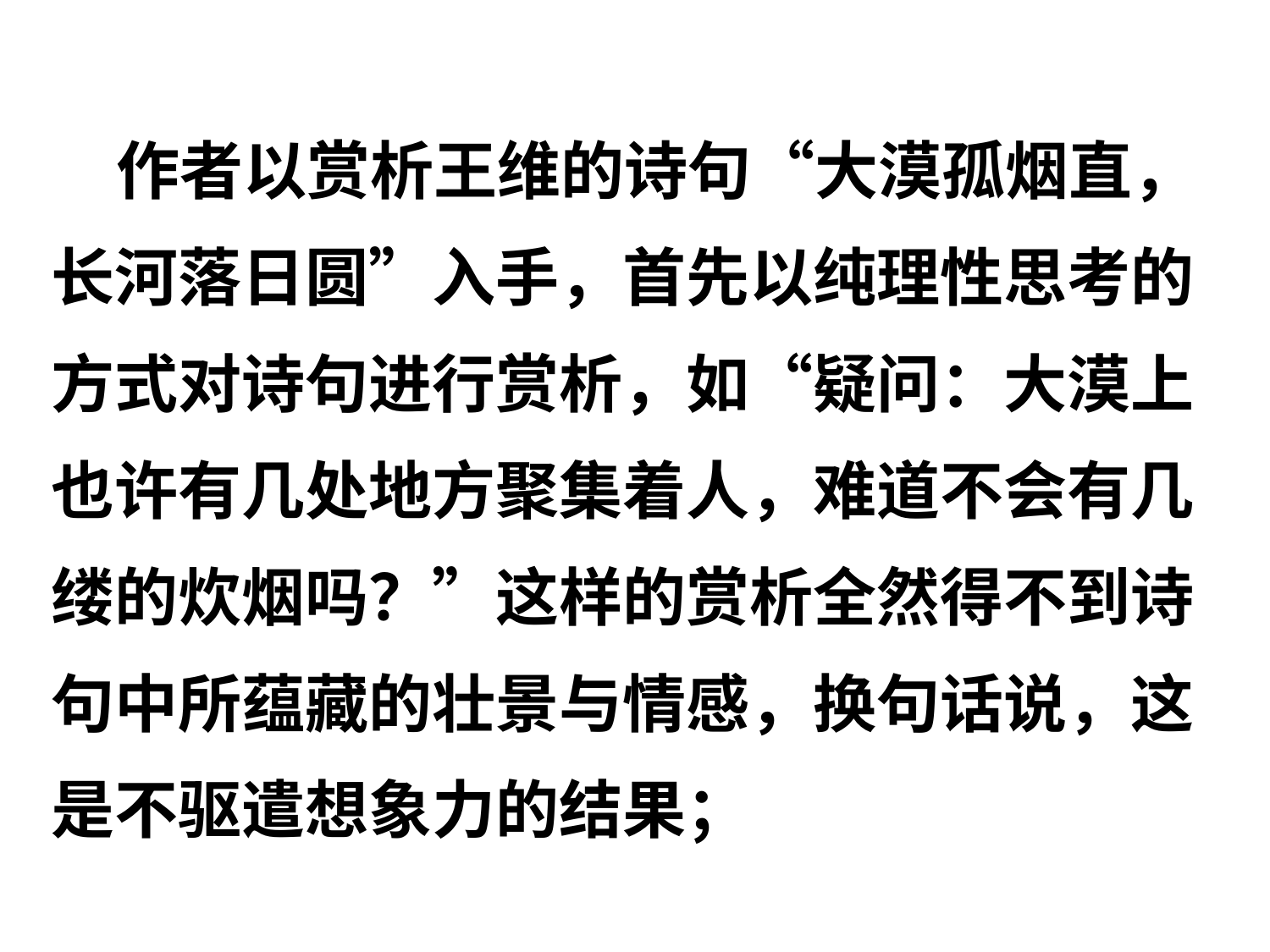

作者以赏析王维的诗句“大漠孤烟直，长河落日圆”入手，首先以纯理性思考的方式对诗句进行赏析，如“疑问：大漠上也许有几处地方聚集着人，难道不会有几缕的炊烟吗？”这样的赏析全然得不到诗句中所蕴藏的壮景与情感，换句话说，这是不驱遣想象力的结果；